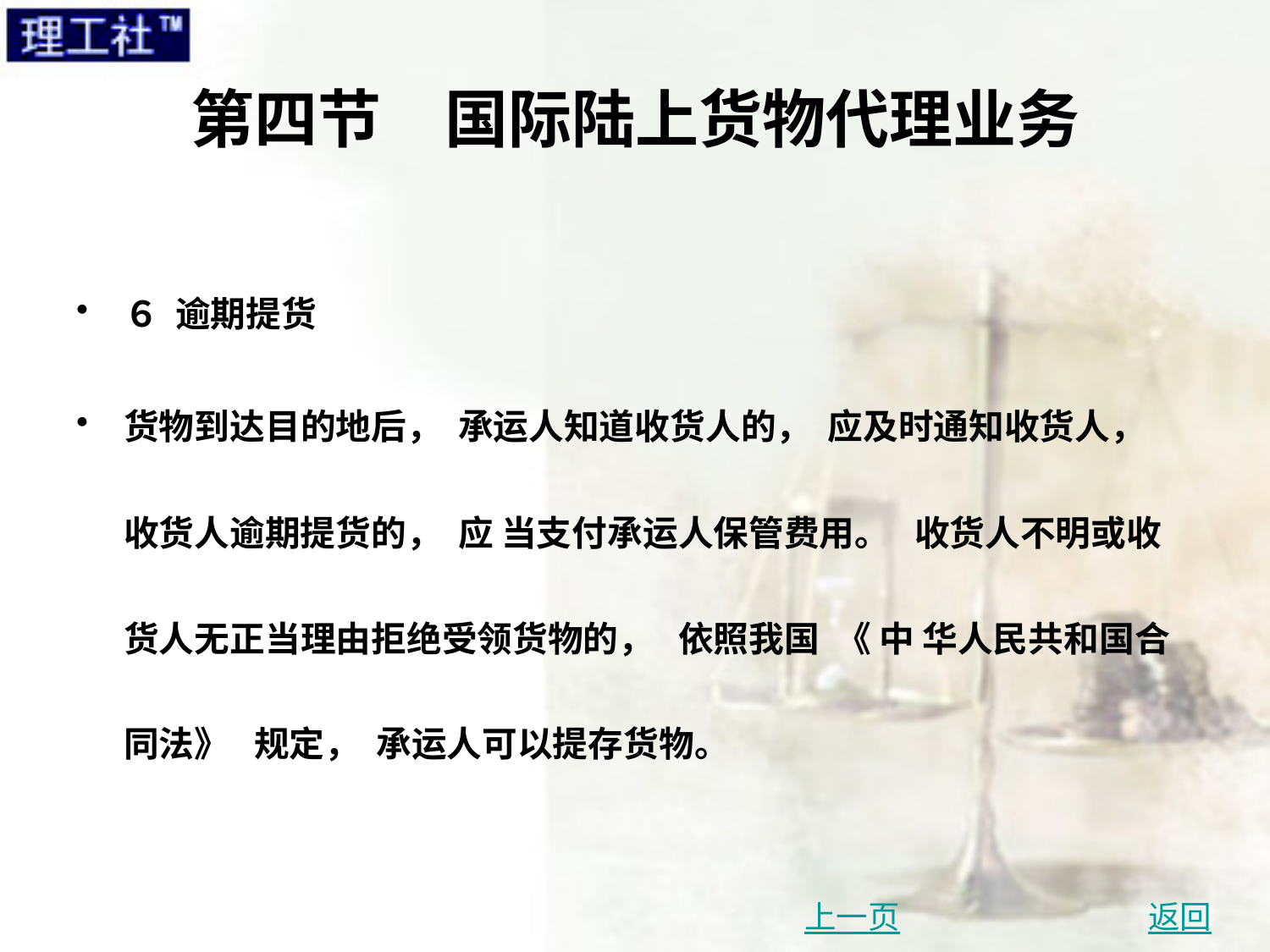

# 第四节　国际陆上货物代理业务
６  逾期提货
货物到达目的地后，  承运人知道收货人的，  应及时通知收货人，  收货人逾期提货的，  应 当支付承运人保管费用。   收货人不明或收货人无正当理由拒绝受领货物的，   依照我国  《 中 华人民共和国合同法》   规定，  承运人可以提存货物。

上一页
返回